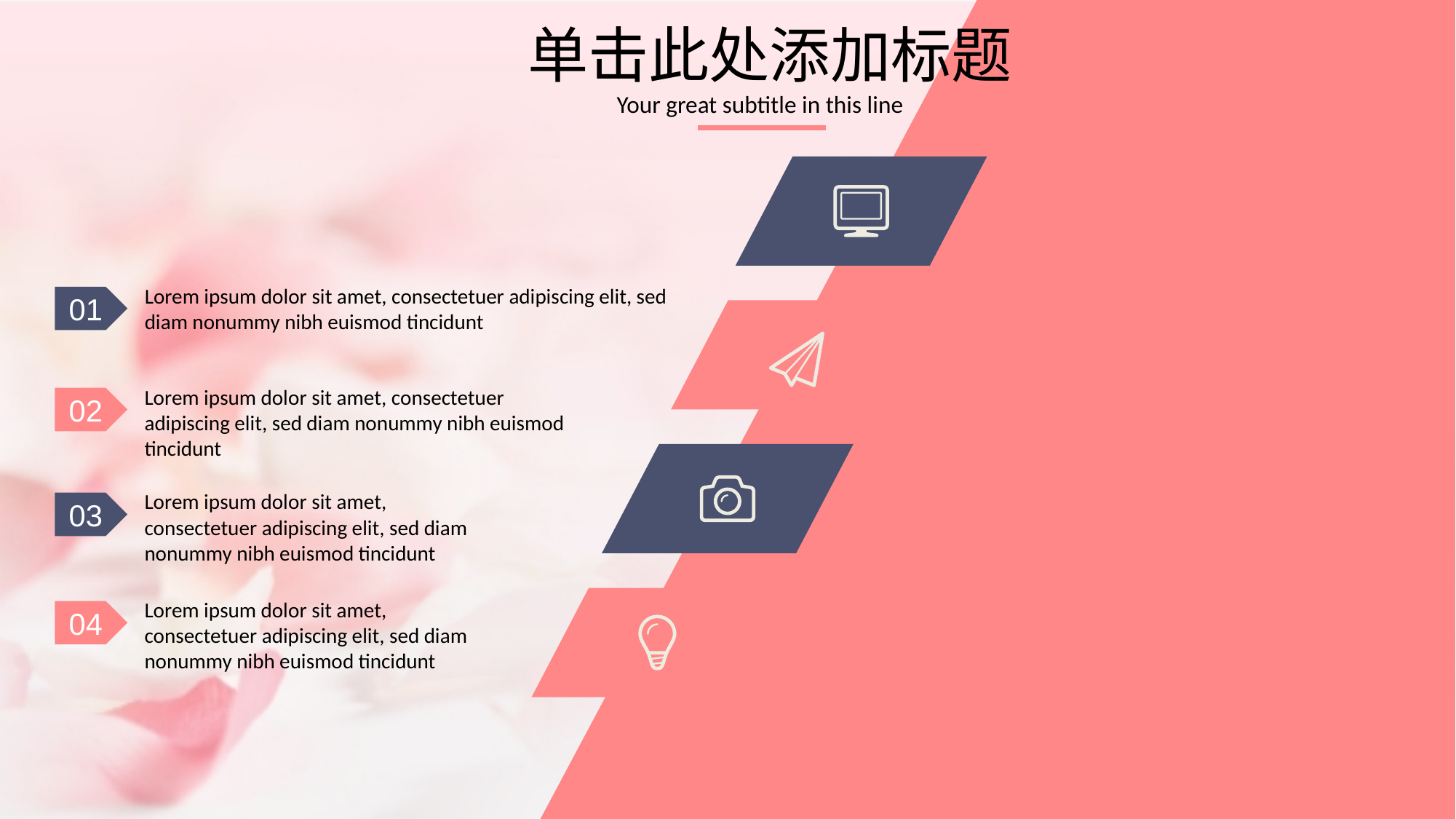

单击此处添加标题
Your great subtitle in this line

Lorem ipsum dolor sit amet, consectetuer adipiscing elit, sed diam nonummy nibh euismod tincidunt
01

Lorem ipsum dolor sit amet, consectetuer adipiscing elit, sed diam nonummy nibh euismod tincidunt
02

Lorem ipsum dolor sit amet, consectetuer adipiscing elit, sed diam nonummy nibh euismod tincidunt
03

Lorem ipsum dolor sit amet, consectetuer adipiscing elit, sed diam nonummy nibh euismod tincidunt
04